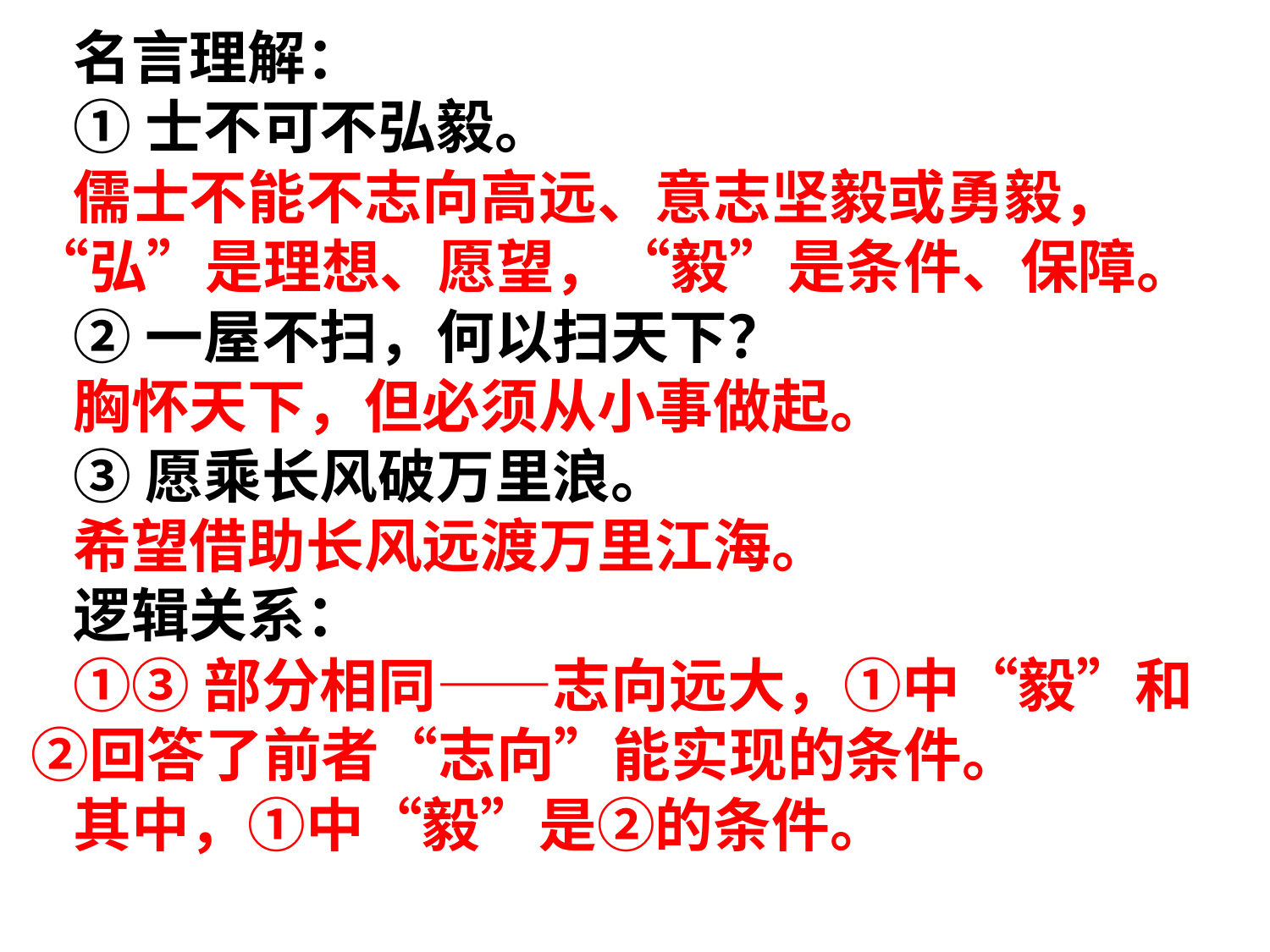

名言理解：
①士不可不弘毅。
儒士不能不志向高远、意志坚毅或勇毅，“弘”是理想、愿望，“毅”是条件、保障。
②一屋不扫，何以扫天下？
胸怀天下，但必须从小事做起。
③愿乘长风破万里浪。
希望借助长风远渡万里江海。
逻辑关系：
①③部分相同——志向远大，①中“毅”和②回答了前者“志向”能实现的条件。
其中，①中“毅”是②的条件。